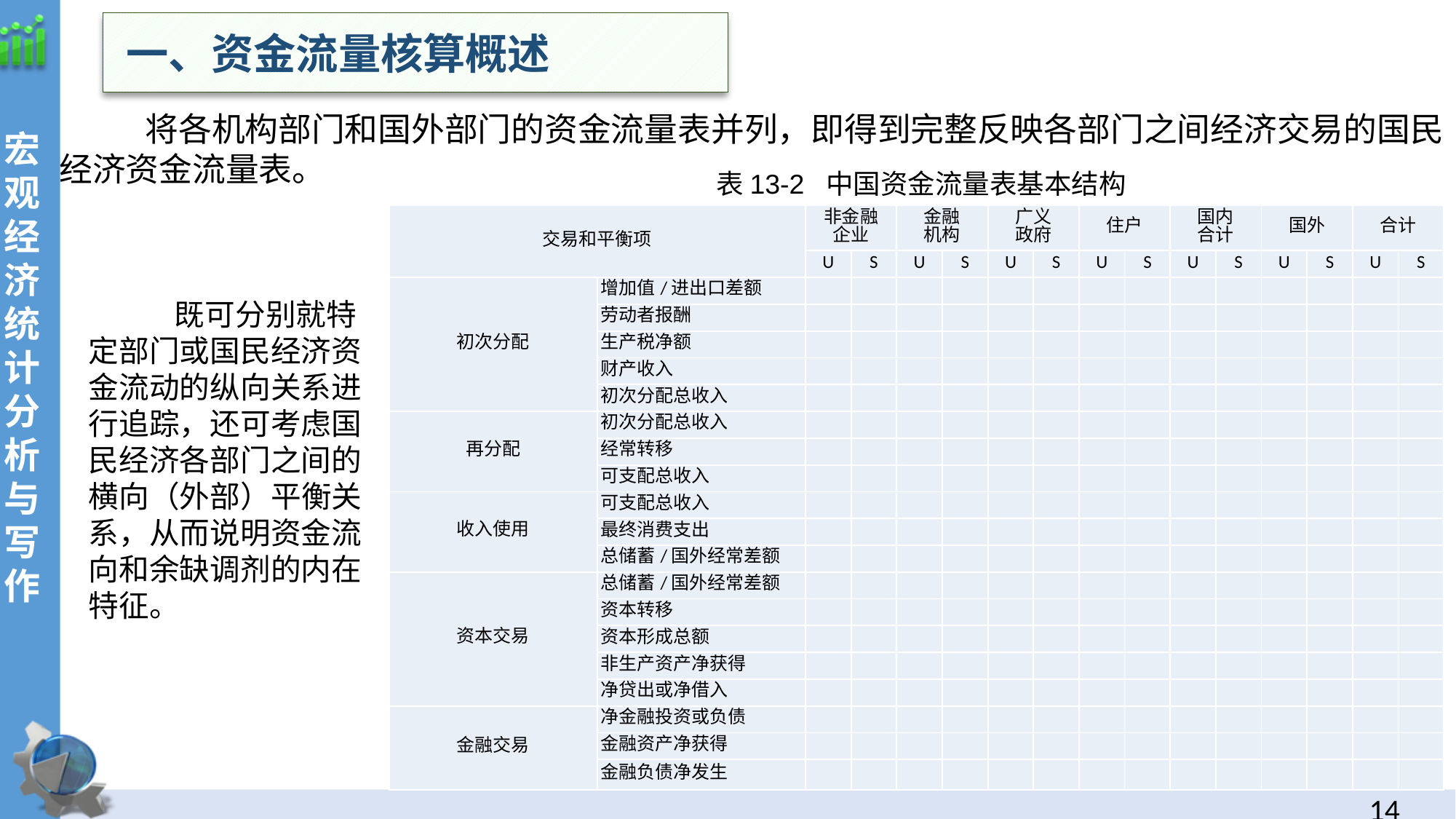

一、资金流量核算概述
将各机构部门和国外部门的资金流量表并列，即得到完整反映各部门之间经济交易的国民经济资金流量表。
表13-2  中国资金流量表基本结构
| 交易和平衡项 |  | 非金融 企业 |  | 金融 机构 |  | 广义 政府 |  | 住户 |  | 国内 合计 |  | 国外 |  | 合计 |  |
| --- | --- | --- | --- | --- | --- | --- | --- | --- | --- | --- | --- | --- | --- | --- | --- |
|  |  | U | S | U | S | U | S | U | S | U | S | U | S | U | S |
| 初次分配 | 增加值/进出口差额 |  |  |  |  |  |  |  |  |  |  |  |  |  |  |
|  | 劳动者报酬 |  |  |  |  |  |  |  |  |  |  |  |  |  |  |
|  | 生产税净额 |  |  |  |  |  |  |  |  |  |  |  |  |  |  |
|  | 财产收入 |  |  |  |  |  |  |  |  |  |  |  |  |  |  |
|  | 初次分配总收入 |  |  |  |  |  |  |  |  |  |  |  |  |  |  |
| 再分配 | 初次分配总收入 |  |  |  |  |  |  |  |  |  |  |  |  |  |  |
|  | 经常转移 |  |  |  |  |  |  |  |  |  |  |  |  |  |  |
|  | 可支配总收入 |  |  |  |  |  |  |  |  |  |  |  |  |  |  |
| 收入使用 | 可支配总收入 |  |  |  |  |  |  |  |  |  |  |  |  |  |  |
|  | 最终消费支出 |  |  |  |  |  |  |  |  |  |  |  |  |  |  |
|  | 总储蓄/国外经常差额 |  |  |  |  |  |  |  |  |  |  |  |  |  |  |
| 资本交易 | 总储蓄/国外经常差额 |  |  |  |  |  |  |  |  |  |  |  |  |  |  |
|  | 资本转移 |  |  |  |  |  |  |  |  |  |  |  |  |  |  |
|  | 资本形成总额 |  |  |  |  |  |  |  |  |  |  |  |  |  |  |
|  | 非生产资产净获得 |  |  |  |  |  |  |  |  |  |  |  |  |  |  |
|  | 净贷出或净借入 |  |  |  |  |  |  |  |  |  |  |  |  |  |  |
| 金融交易 | 净金融投资或负债 |  |  |  |  |  |  |  |  |  |  |  |  |  |  |
|  | 金融资产净获得 |  |  |  |  |  |  |  |  |  |  |  |  |  |  |
|  | 金融负债净发生 |  |  |  |  |  |  |  |  |  |  |  |  |  |  |
既可分别就特定部门或国民经济资金流动的纵向关系进行追踪，还可考虑国民经济各部门之间的横向（外部）平衡关系，从而说明资金流向和余缺调剂的内在特征。
14